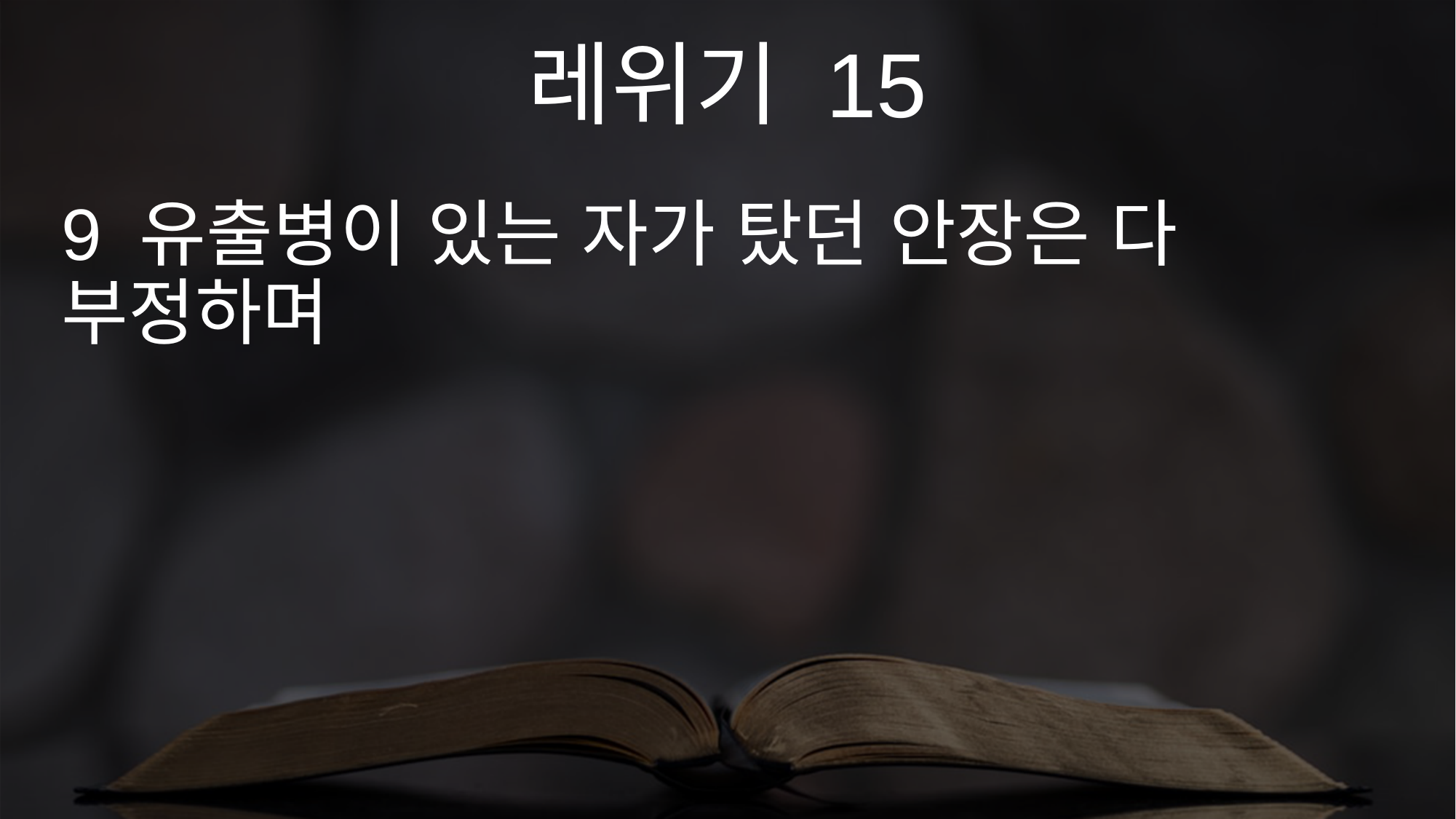

레위기 15
9 유출병이 있는 자가 탔던 안장은 다 부정하며